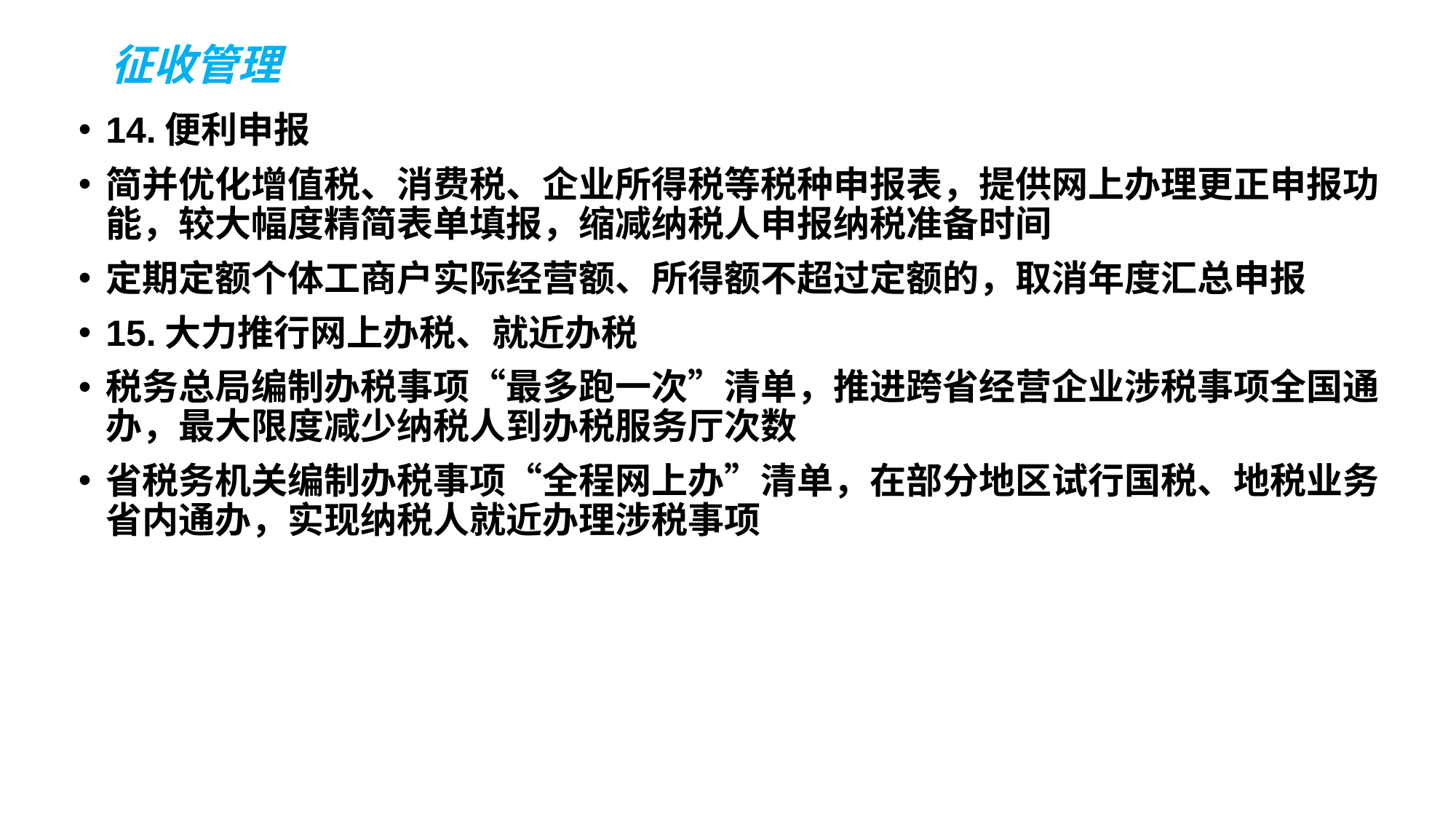

# 征收管理
14.便利申报
简并优化增值税、消费税、企业所得税等税种申报表，提供网上办理更正申报功能，较大幅度精简表单填报，缩减纳税人申报纳税准备时间
定期定额个体工商户实际经营额、所得额不超过定额的，取消年度汇总申报
15.大力推行网上办税、就近办税
税务总局编制办税事项“最多跑一次”清单，推进跨省经营企业涉税事项全国通办，最大限度减少纳税人到办税服务厅次数
省税务机关编制办税事项“全程网上办”清单，在部分地区试行国税、地税业务省内通办，实现纳税人就近办理涉税事项